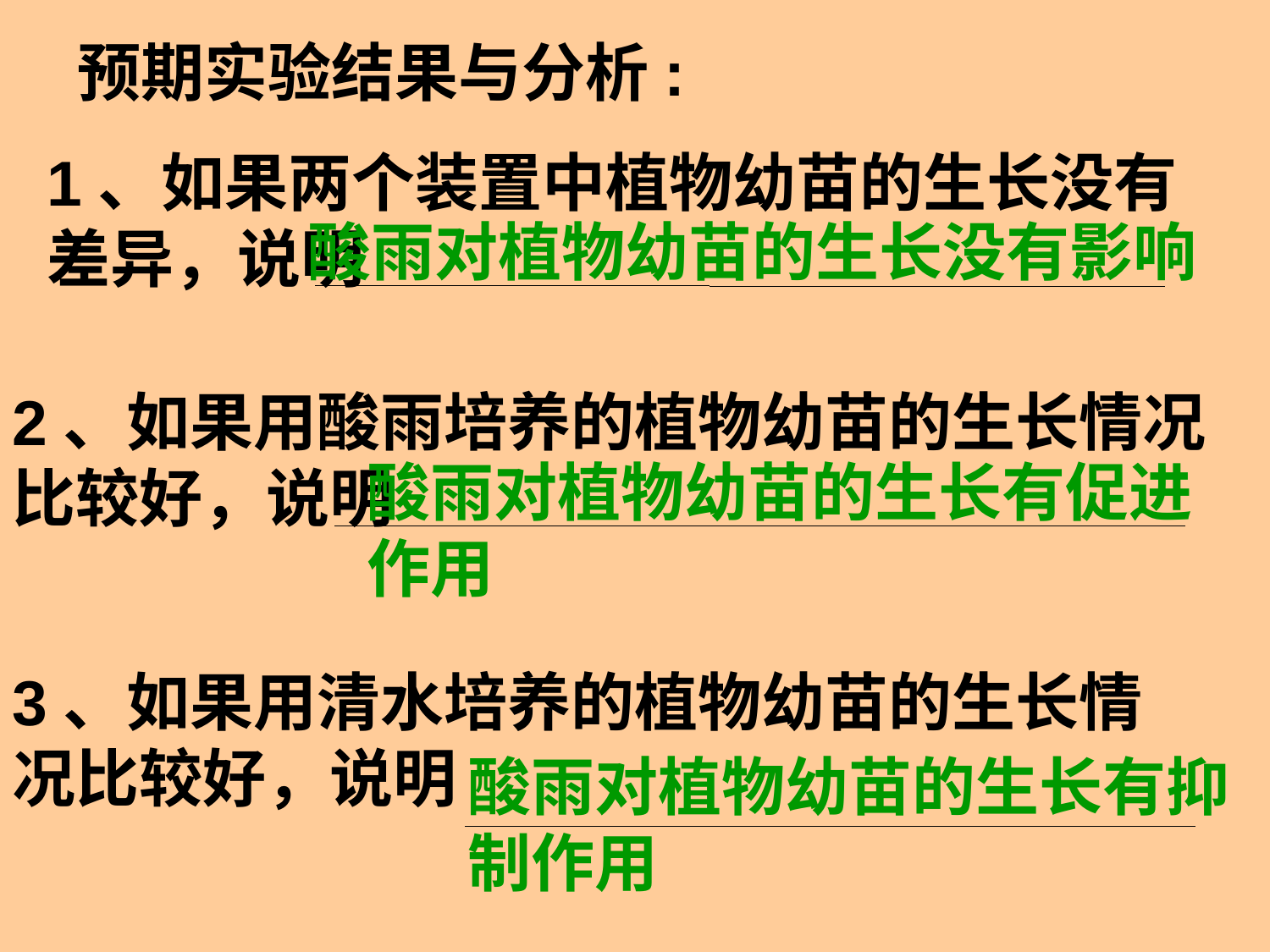

预期实验结果与分析:
1、如果两个装置中植物幼苗的生长没有差异，说明
酸雨对植物幼苗的生长没有影响

2、如果用酸雨培养的植物幼苗的生长情况比较好，说明
酸雨对植物幼苗的生长有促进作用

3、如果用清水培养的植物幼苗的生长情况比较好，说明
酸雨对植物幼苗的生长有抑制作用